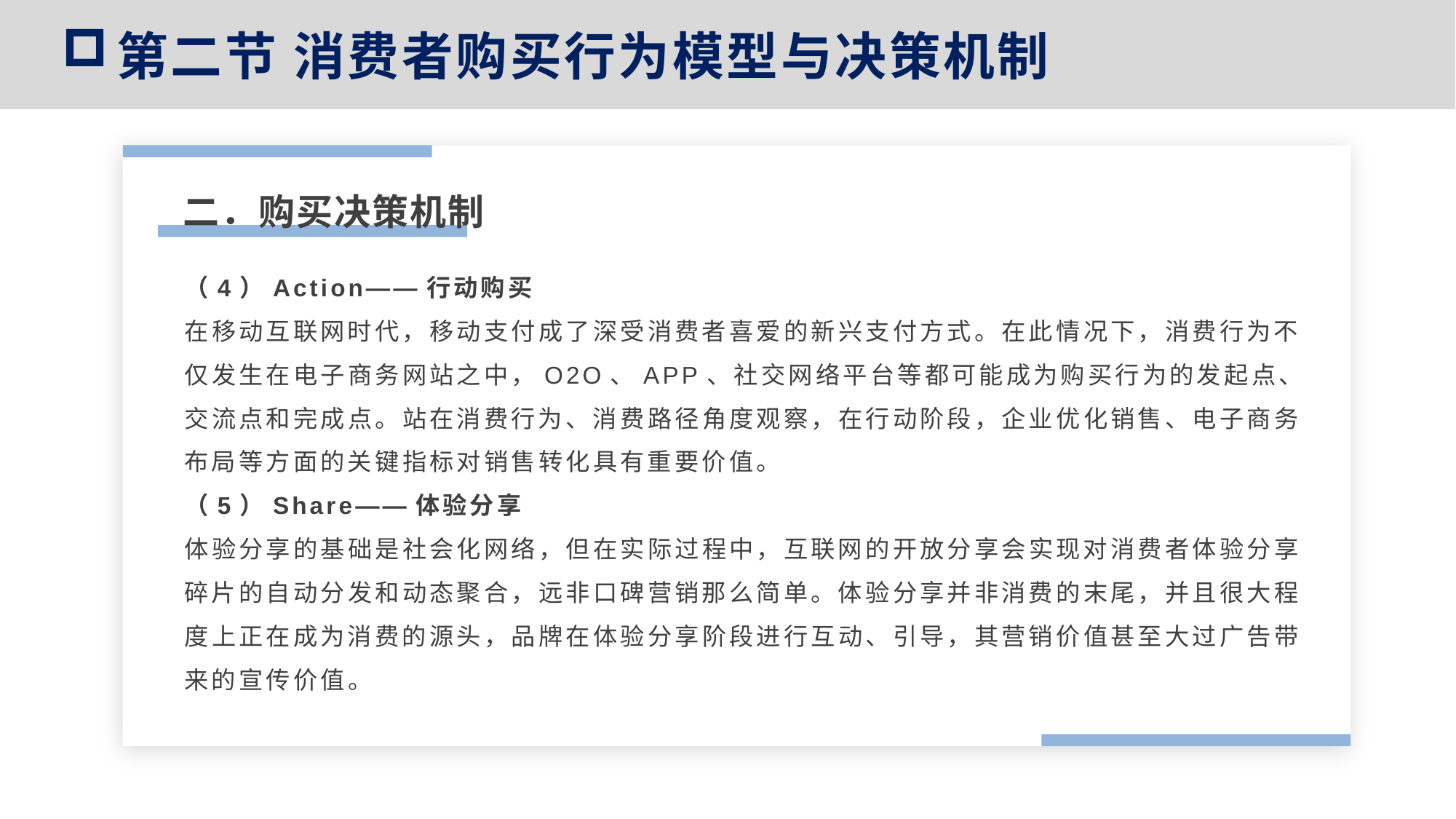

第二节 消费者购买行为模型与决策机制

二．购买决策机制
（4）Action——行动购买
在移动互联网时代，移动支付成了深受消费者喜爱的新兴支付方式。在此情况下，消费行为不仅发生在电子商务网站之中，O2O、APP、社交网络平台等都可能成为购买行为的发起点、交流点和完成点。站在消费行为、消费路径角度观察，在行动阶段，企业优化销售、电子商务布局等方面的关键指标对销售转化具有重要价值。
（5）Share——体验分享
体验分享的基础是社会化网络，但在实际过程中，互联网的开放分享会实现对消费者体验分享碎片的自动分发和动态聚合，远非口碑营销那么简单。体验分享并非消费的末尾，并且很大程度上正在成为消费的源头，品牌在体验分享阶段进行互动、引导，其营销价值甚至大过广告带来的宣传价值。